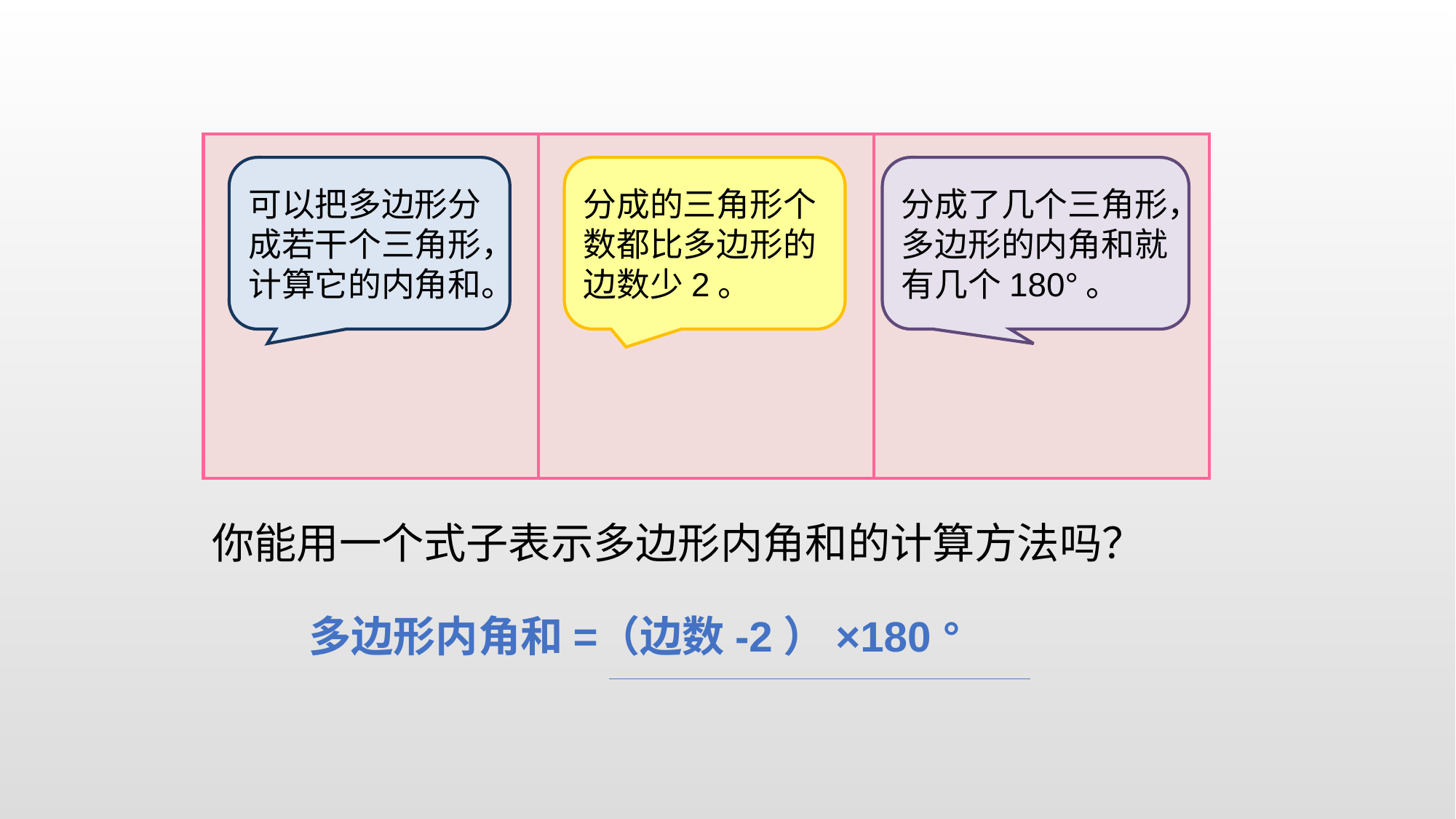

可以把多边形分成若干个三角形，计算它的内角和。
分成的三角形个数都比多边形的边数少2。
分成了几个三角形，多边形的内角和就有几个180°。
你能用一个式子表示多边形内角和的计算方法吗？
多边形内角和=
（边数-2）×180 °